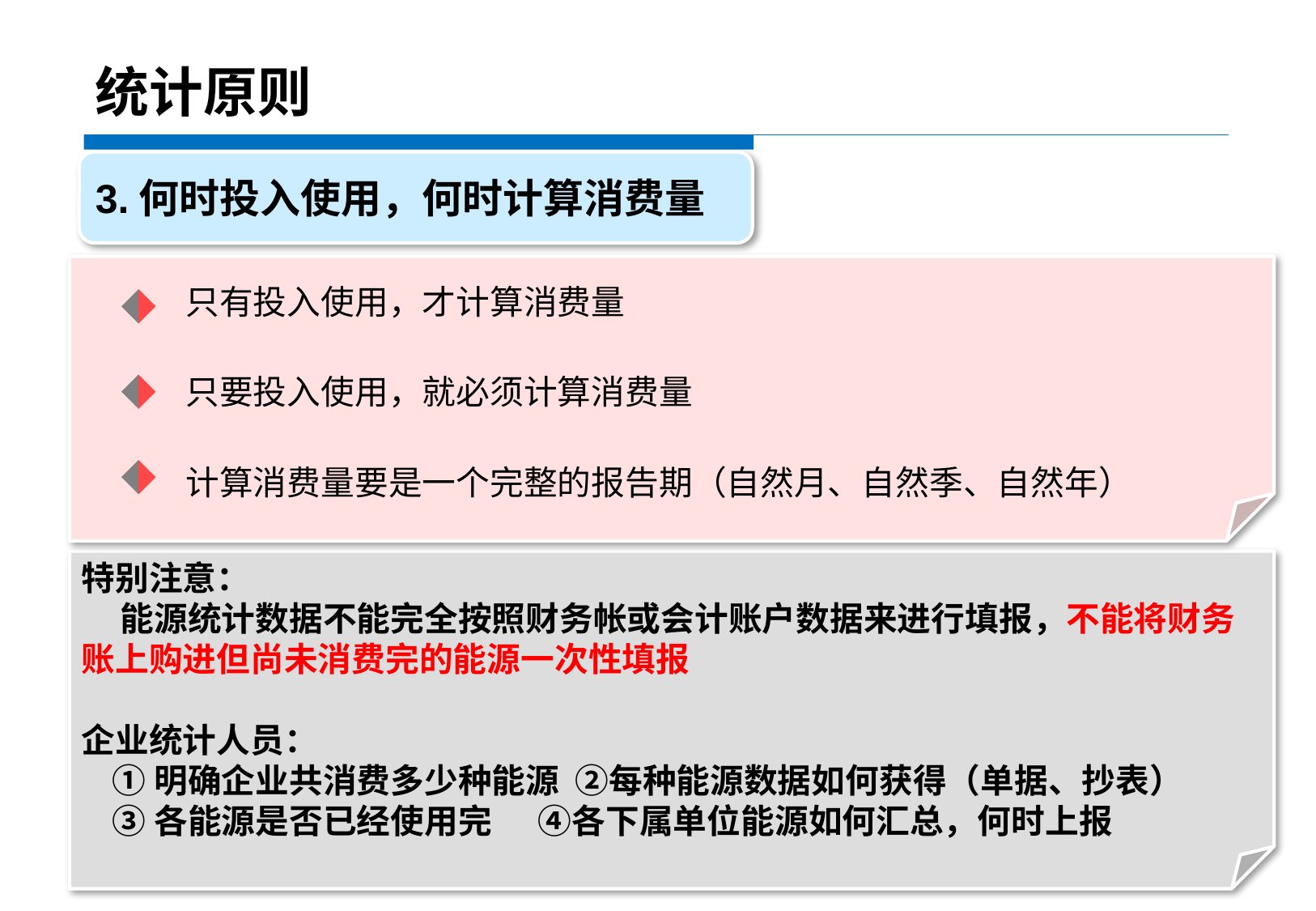

统计原则
3.何时投入使用，何时计算消费量

只有投入使用，才计算消费量

只要投入使用，就必须计算消费量

计算消费量要是一个完整的报告期（自然月、自然季、自然年）

特别注意：
    能源统计数据不能完全按照财务帐或会计账户数据来进行填报，不能将财务账上购进但尚未消费完的能源一次性填报

企业统计人员：
    ①明确企业共消费多少种能源  ②每种能源数据如何获得（单据、抄表）
    ③各能源是否已经使用完      ④各下属单位能源如何汇总，何时上报